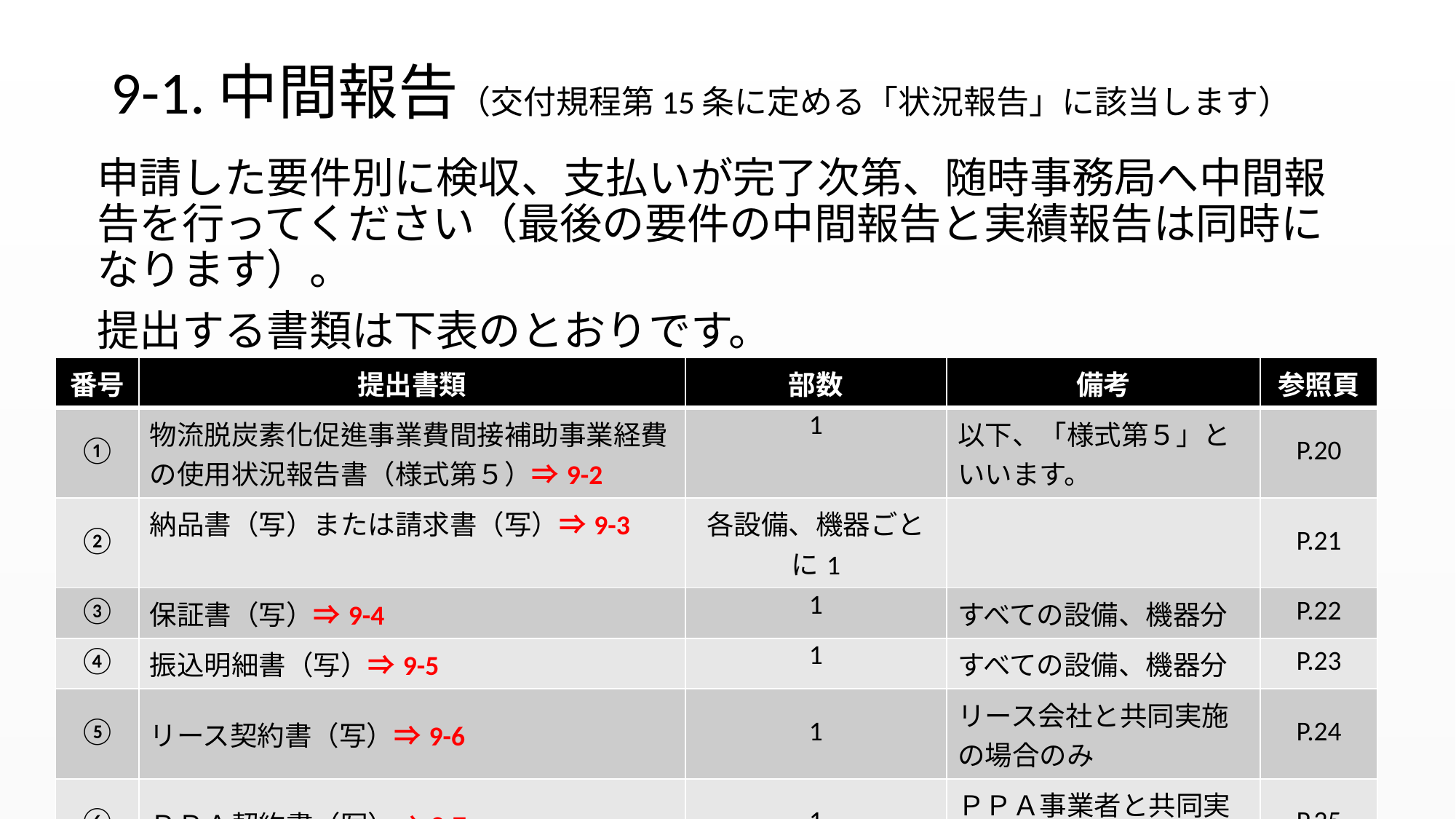

# 9-1.中間報告（交付規程第15条に定める「状況報告」に該当します）
申請した要件別に検収、支払いが完了次第、随時事務局へ中間報告を行ってください（最後の要件の中間報告と実績報告は同時になります）。
提出する書類は下表のとおりです。
| 番号 | 提出書類 | 部数 | 備考 | 参照頁 |
| --- | --- | --- | --- | --- |
| ① | 物流脱炭素化促進事業費間接補助事業経費の使用状況報告書（様式第５）⇒9-2 | 1 | 以下、「様式第５」といいます。 | P.20 |
| ② | 納品書（写）または請求書（写）⇒9-3 | 各設備、機器ごとに1 |  | P.21 |
| ③ | 保証書（写）⇒9-4 | 1 | すべての設備、機器分 | P.22 |
| ④ | 振込明細書（写）⇒9-5 | 1 | すべての設備、機器分 | P.23 |
| ⑤ | リース契約書（写）⇒9-6 | 1 | リース会社と共同実施の場合のみ | P.24 |
| ⑥ | ＰＰＡ契約書（写）⇒9-7 | 1 | ＰＰＡ事業者と共同実施の場合のみ | P.25 |
19